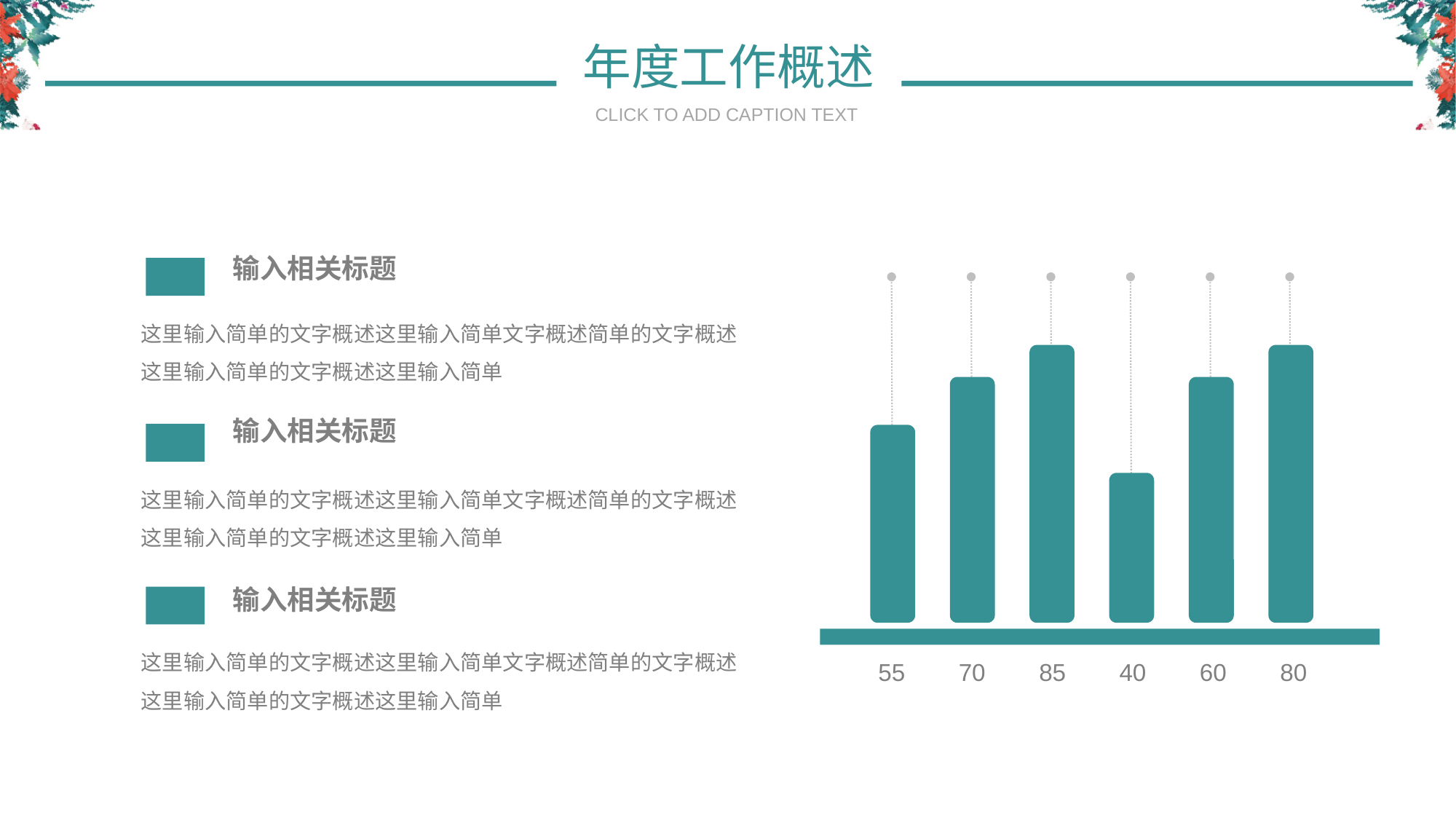

年度工作概述

CLICK TO ADD CAPTION TEXT
输入相关标题

这里输入简单的文字概述这里输入简单文字概述简单的文字概述这里输入简单的文字概述这里输入简单

55
70
85
40
60
80
输入相关标题

这里输入简单的文字概述这里输入简单文字概述简单的文字概述这里输入简单的文字概述这里输入简单
输入相关标题

这里输入简单的文字概述这里输入简单文字概述简单的文字概述这里输入简单的文字概述这里输入简单